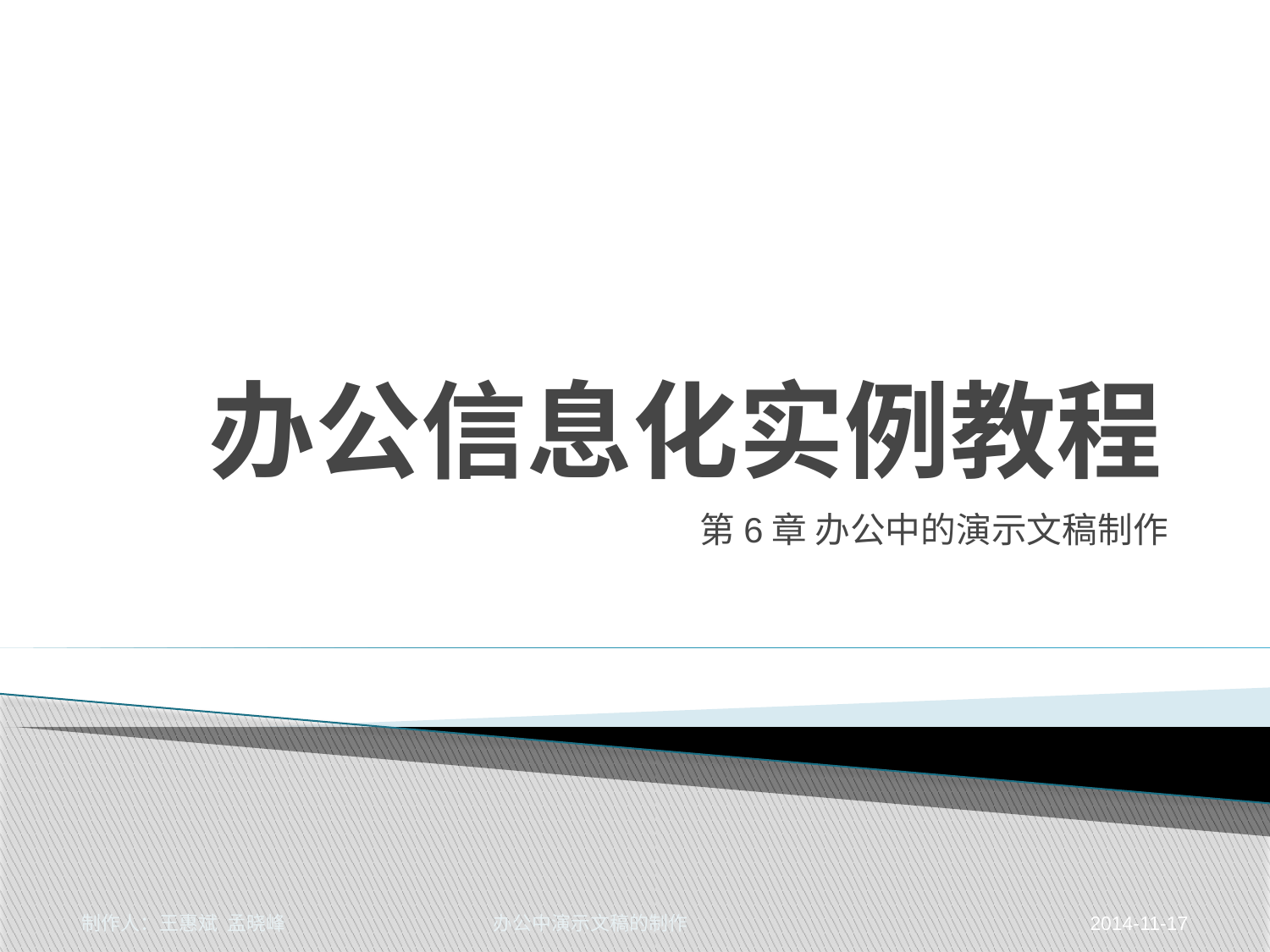

# 办公信息化实例教程
第6章 办公中的演示文稿制作

制作人：王惠斌  孟晓峰                                               办公中演示文稿的制作
2014-11-17